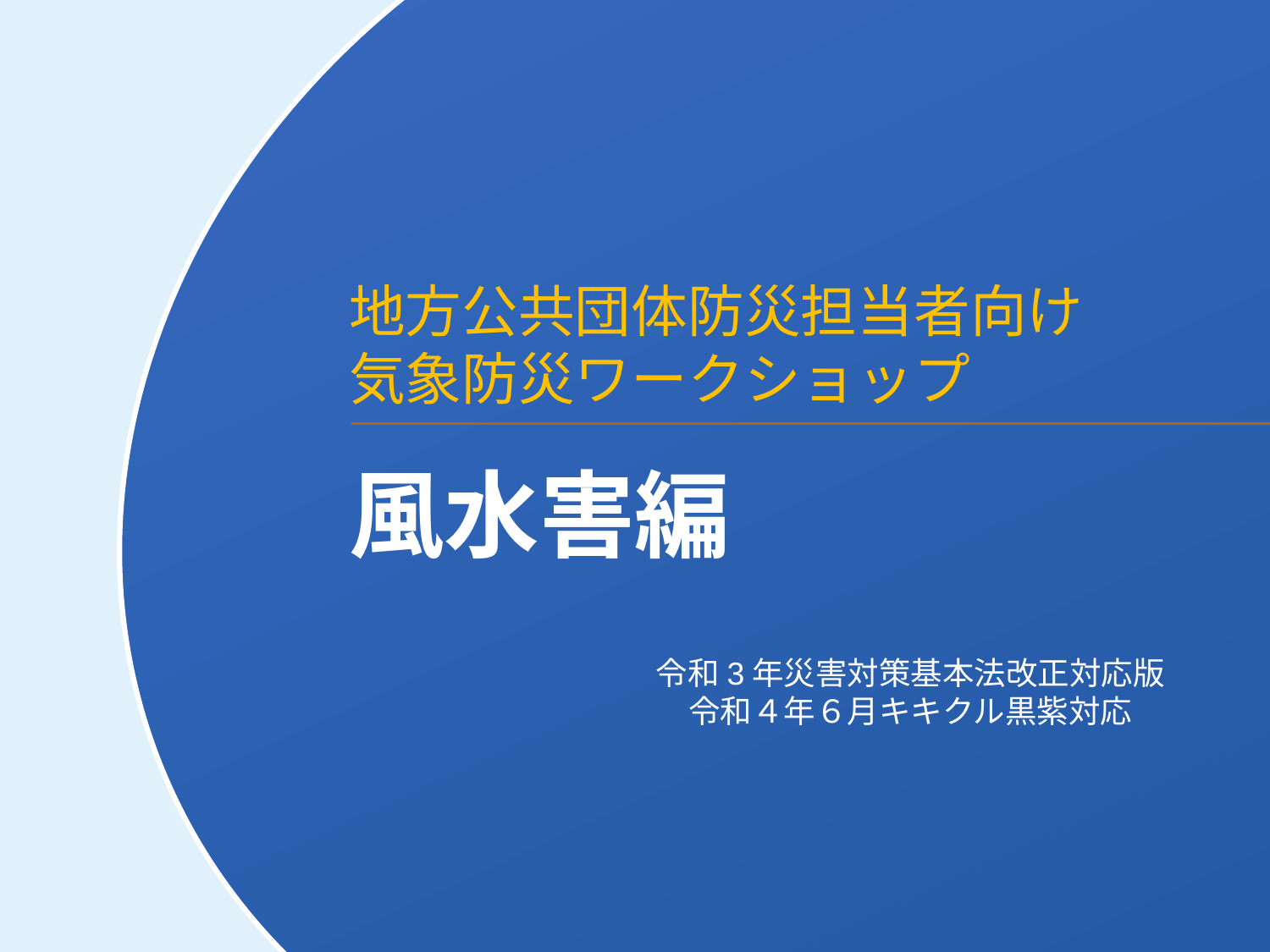

地方公共団体防災担当者向け
気象防災ワークショップ
# 風水害編
令和3年災害対策基本法改正対応版
令和４年６月キキクル黒紫対応